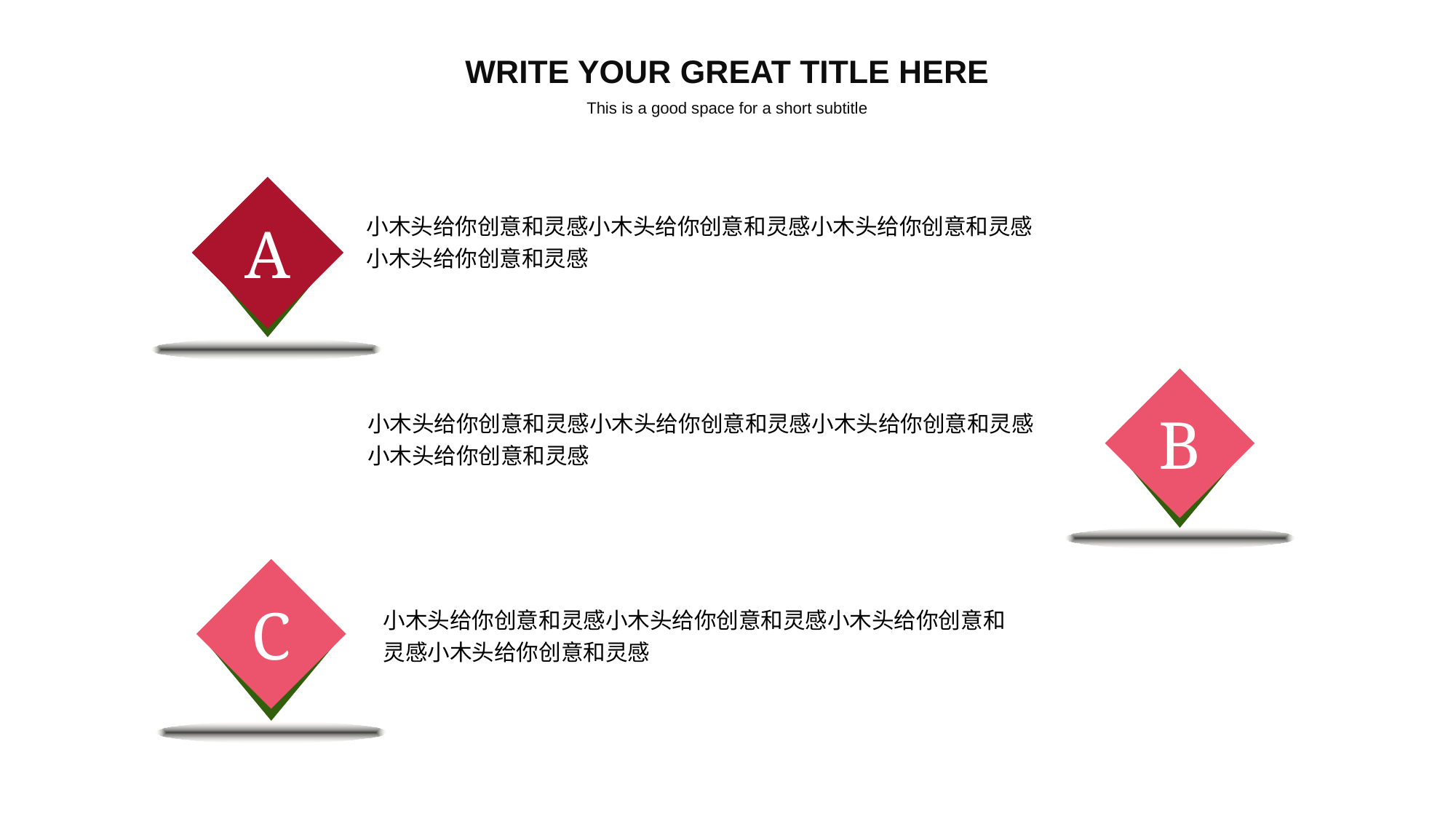

WRITE YOUR GREAT TITLE HERE
This is a good space for a short subtitle
A

小木头给你创意和灵感小木头给你创意和灵感小木头给你创意和灵感小木头给你创意和灵感

B

小木头给你创意和灵感小木头给你创意和灵感小木头给你创意和灵感小木头给你创意和灵感

C

小木头给你创意和灵感小木头给你创意和灵感小木头给你创意和灵感小木头给你创意和灵感